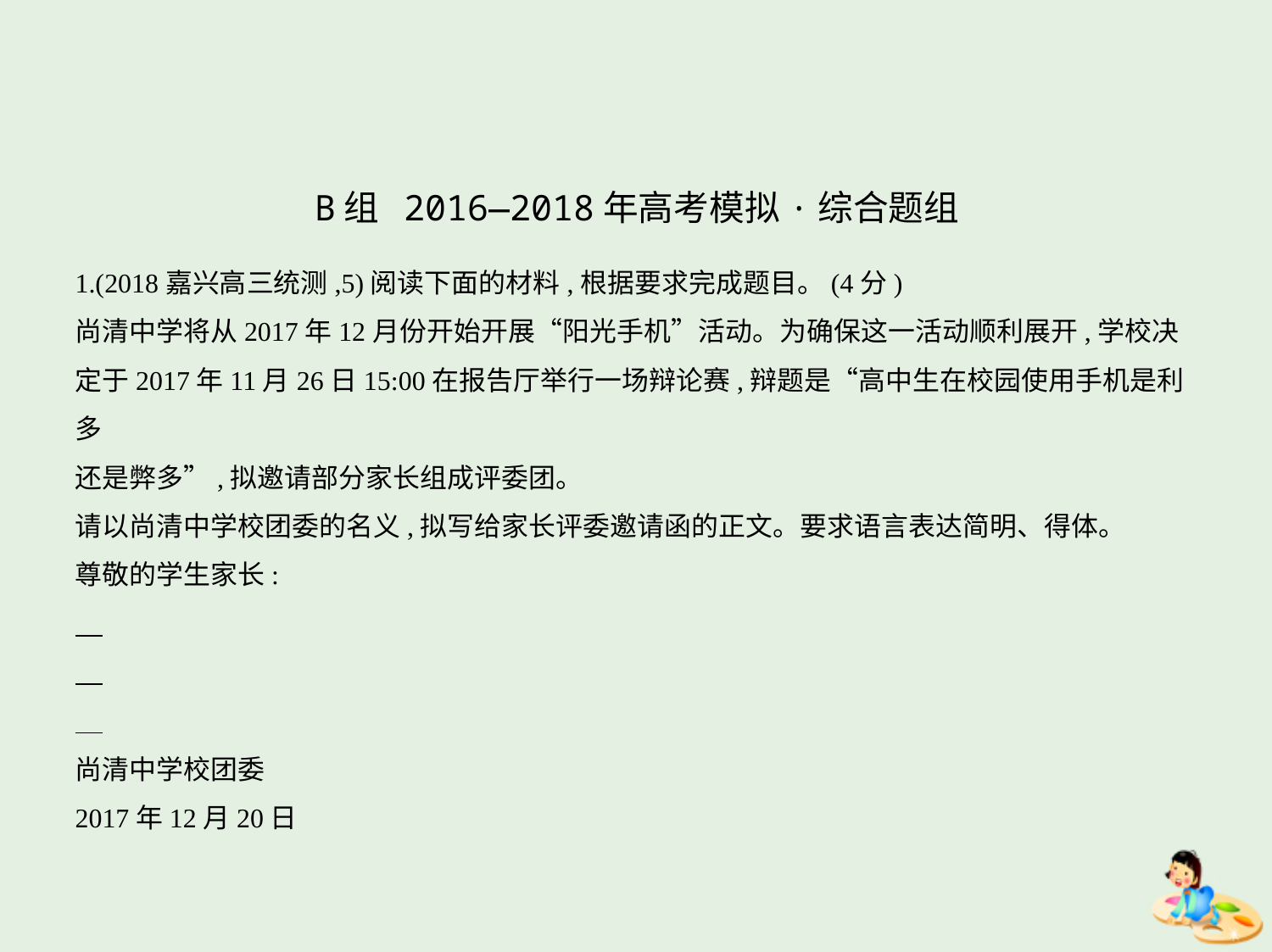

B组  2016—2018年高考模拟·综合题组
1.(2018嘉兴高三统测,5)阅读下面的材料,根据要求完成题目。(4分)
尚清中学将从2017年12月份开始开展“阳光手机”活动。为确保这一活动顺利展开,学校决
定于2017年11月26日15:00在报告厅举行一场辩论赛,辩题是“高中生在校园使用手机是利多
还是弊多”,拟邀请部分家长组成评委团。
请以尚清中学校团委的名义,拟写给家长评委邀请函的正文。要求语言表达简明、得体。
尊敬的学生家长:

尚清中学校团委
2017年12月20日